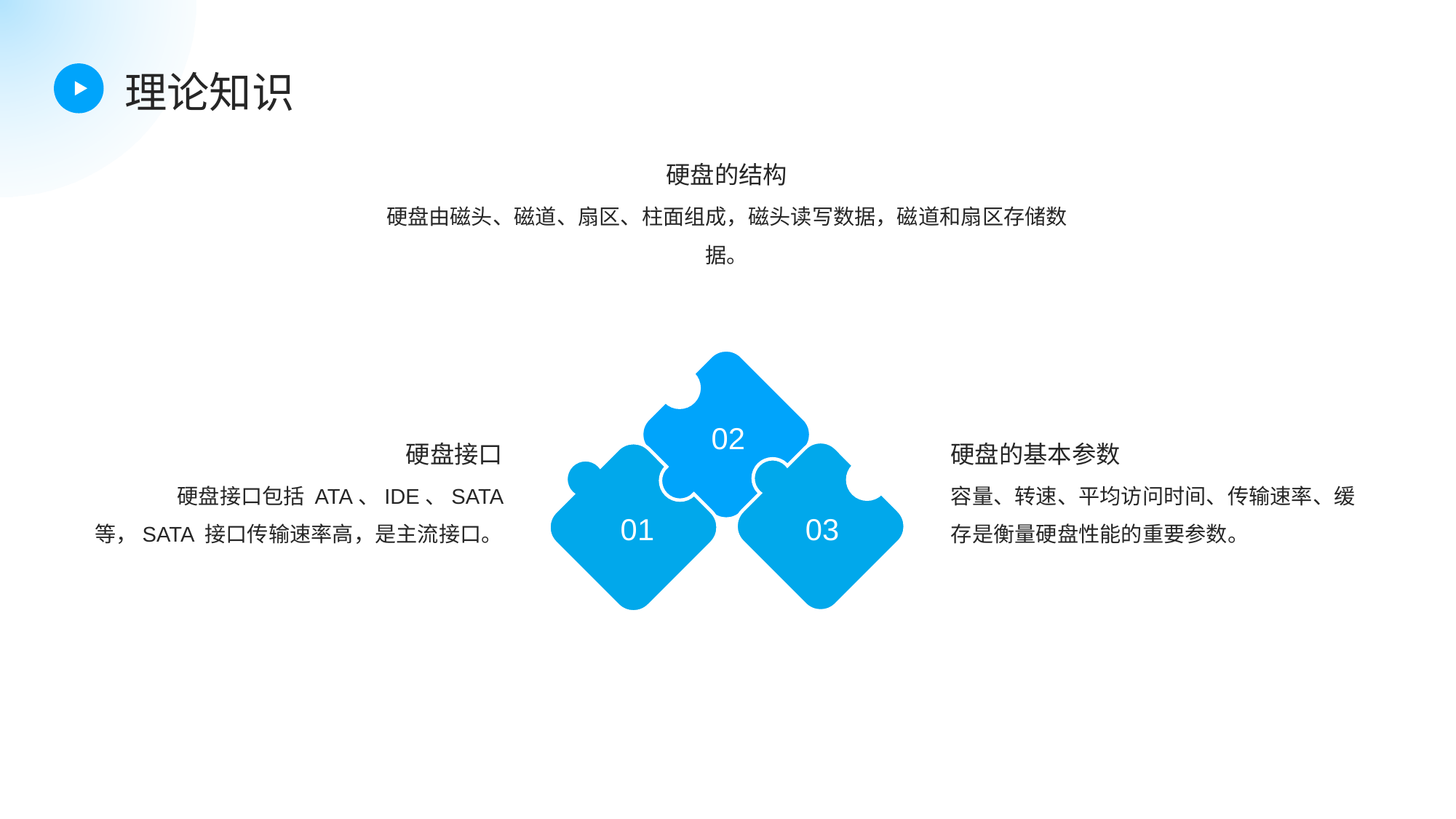

理论知识

硬盘的结构
硬盘由磁头、磁道、扇区、柱面组成，磁头读写数据，磁道和扇区存储数据。

02
硬盘接口
硬盘的基本参数

硬盘接口包括 ATA、IDE、SATA 等，SATA 接口传输速率高，是主流接口。
容量、转速、平均访问时间、传输速率、缓存是衡量硬盘性能的重要参数。
01
03